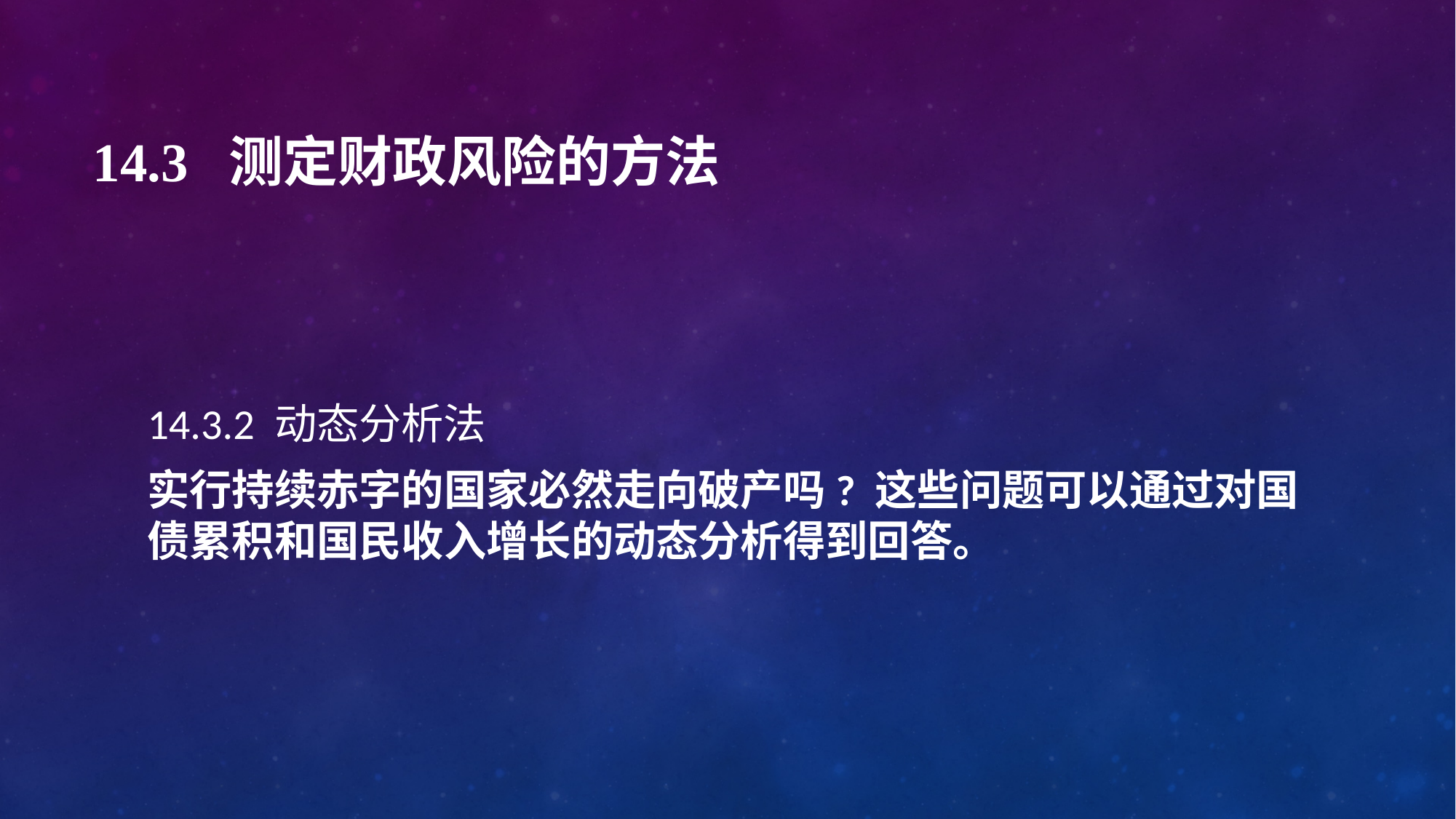

# 14.3  测定财政风险的方法
14.3.2 动态分析法
实行持续赤字的国家必然走向破产吗? 这些问题可以通过对国债累积和国民收入增长的动态分析得到回答。